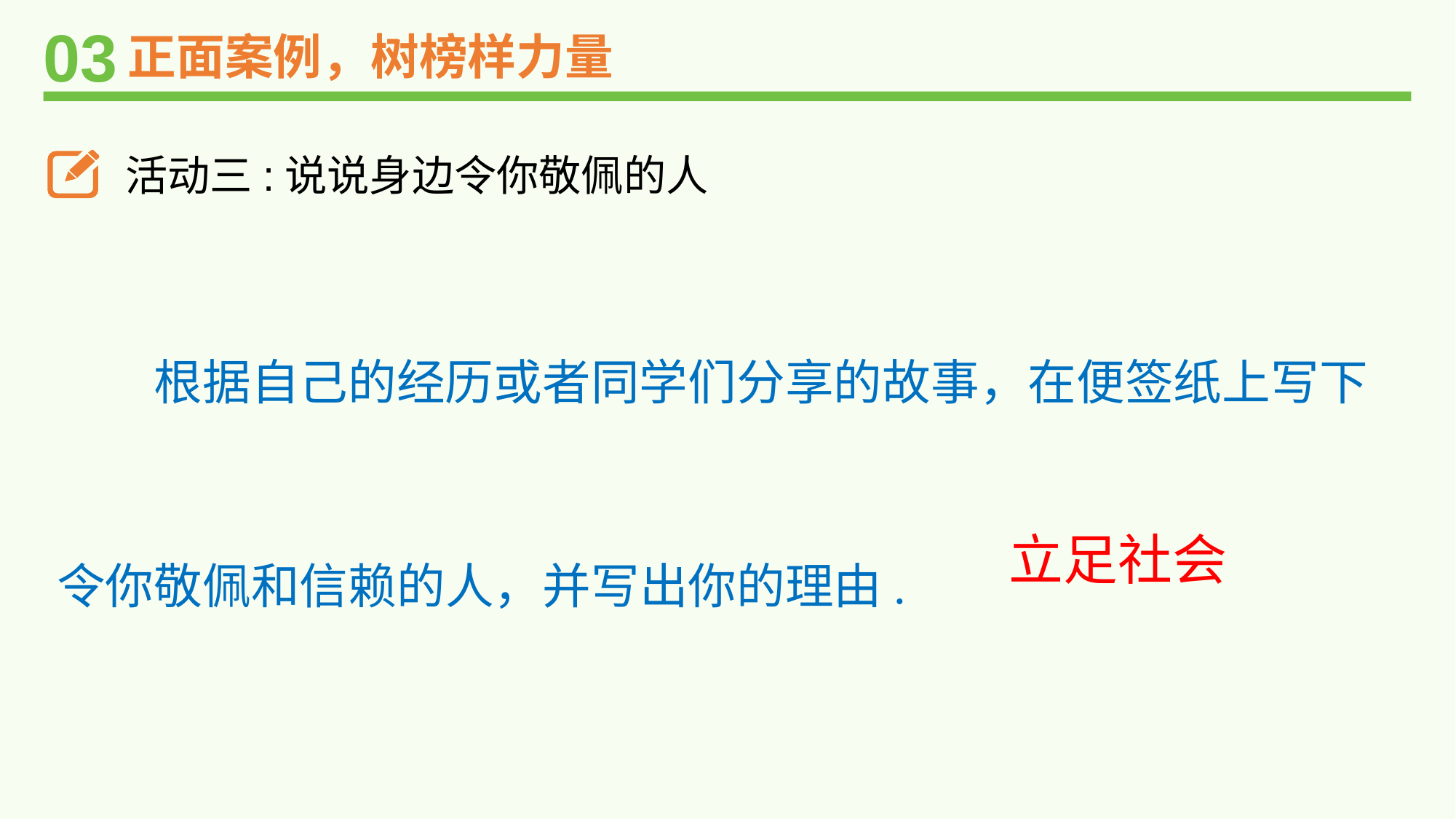

03
正面案例，树榜样力量

活动三:说说身边令你敬佩的人

根据自己的经历或者同学们分享的故事，在便签纸上写下令你敬佩和信赖的人，并写出你的理由.
立足社会